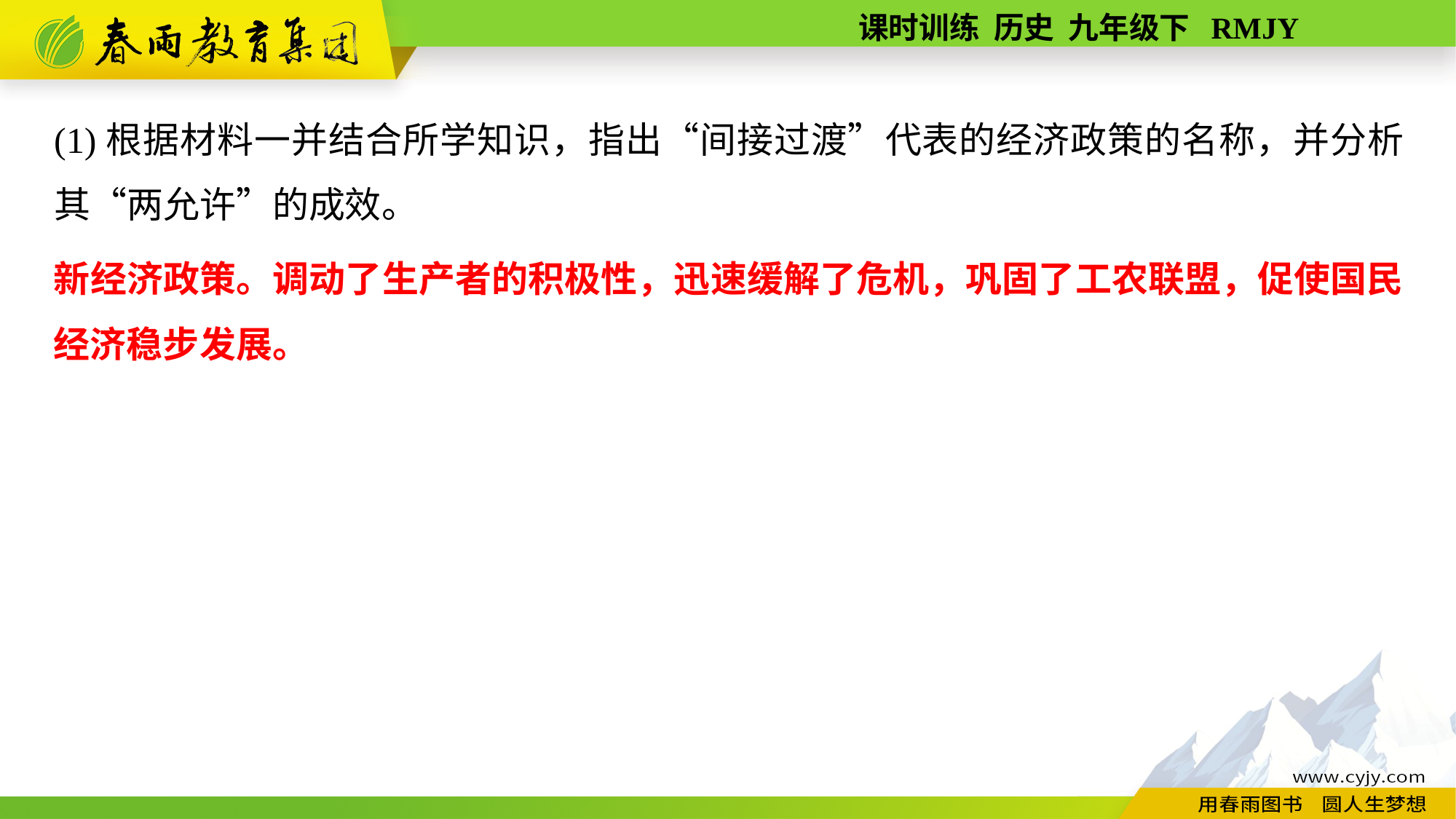

(1)根据材料一并结合所学知识，指出“间接过渡”代表的经济政策的名称，并分析其“两允许”的成效。
新经济政策。调动了生产者的积极性，迅速缓解了危机，巩固了工农联盟，促使国民经济稳步发展。